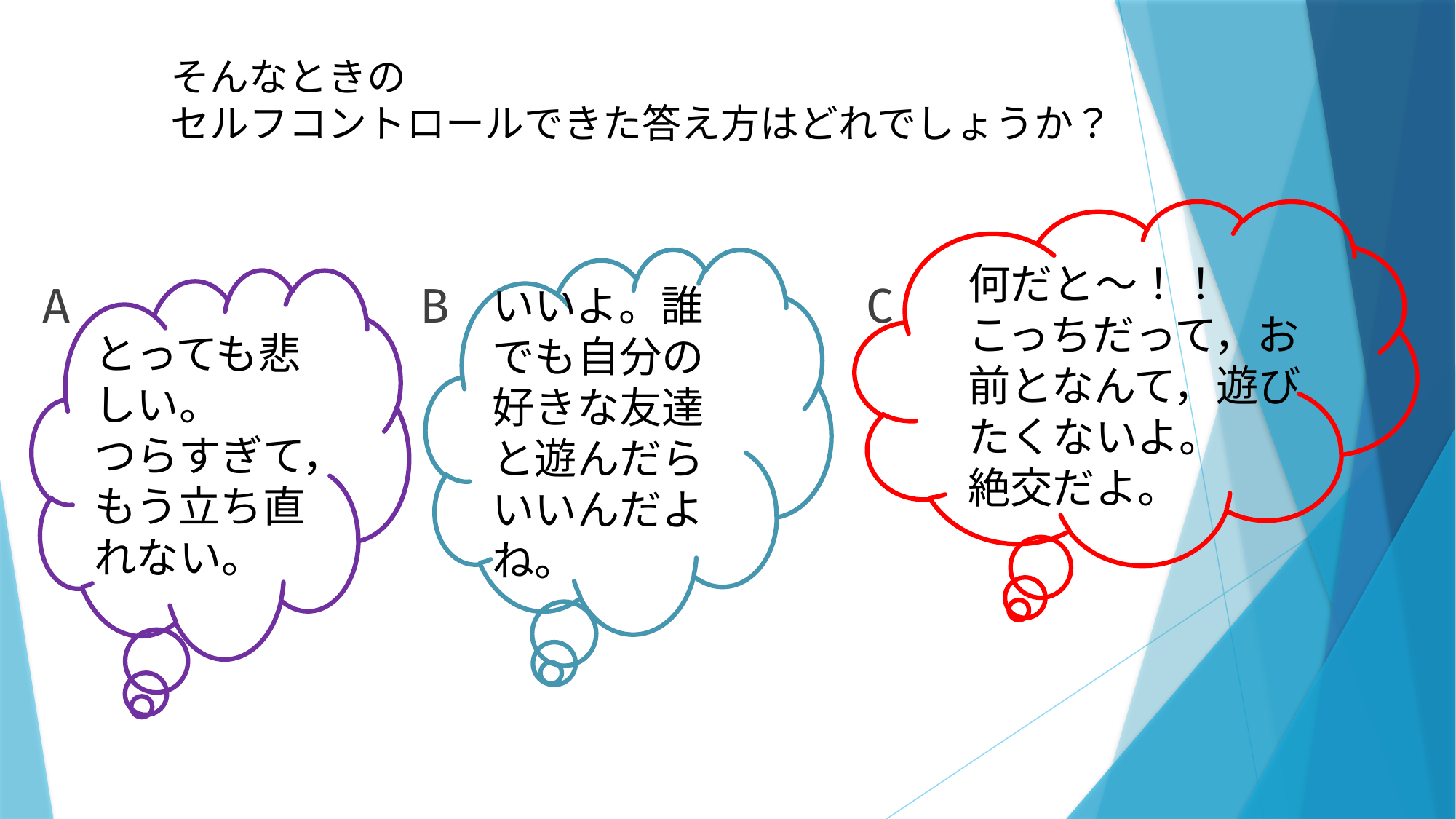

# そんなときの セルフコントロールできた答え方はどれでしょうか？
わすわ
何だと～！！
こっちだって，お前となんて，遊びたくないよ。
絶交だよ。
いいよ。誰でも自分の好きな友達と遊んだらいいんだよね。
A

とっても悲しい。
つらすぎて，もう立ち直れない。
B

C